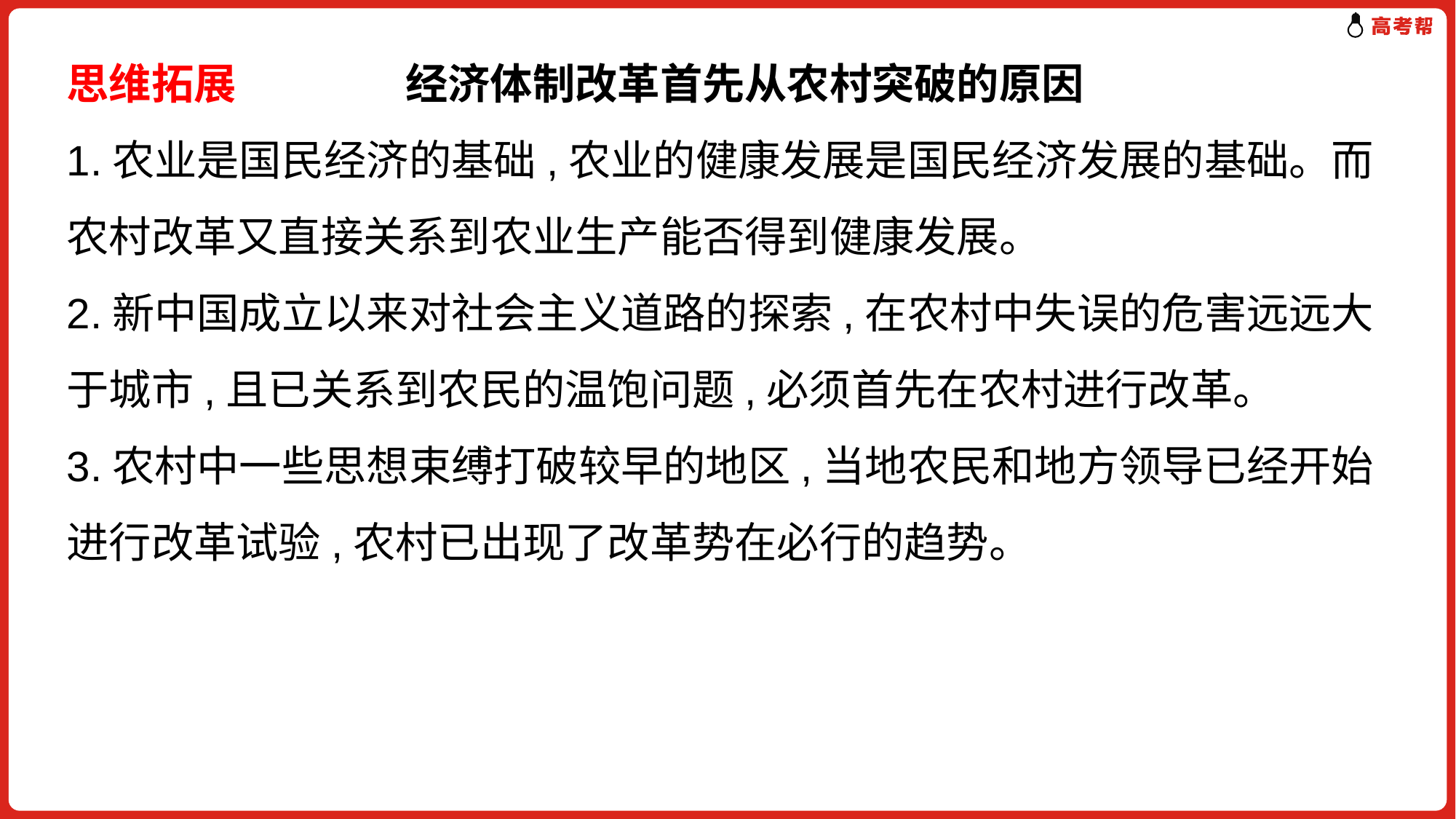

思维拓展　　　　经济体制改革首先从农村突破的原因
1.农业是国民经济的基础,农业的健康发展是国民经济发展的基础。而农村改革又直接关系到农业生产能否得到健康发展。
2.新中国成立以来对社会主义道路的探索,在农村中失误的危害远远大于城市,且已关系到农民的温饱问题,必须首先在农村进行改革。
3.农村中一些思想束缚打破较早的地区,当地农民和地方领导已经开始进行改革试验,农村已出现了改革势在必行的趋势。